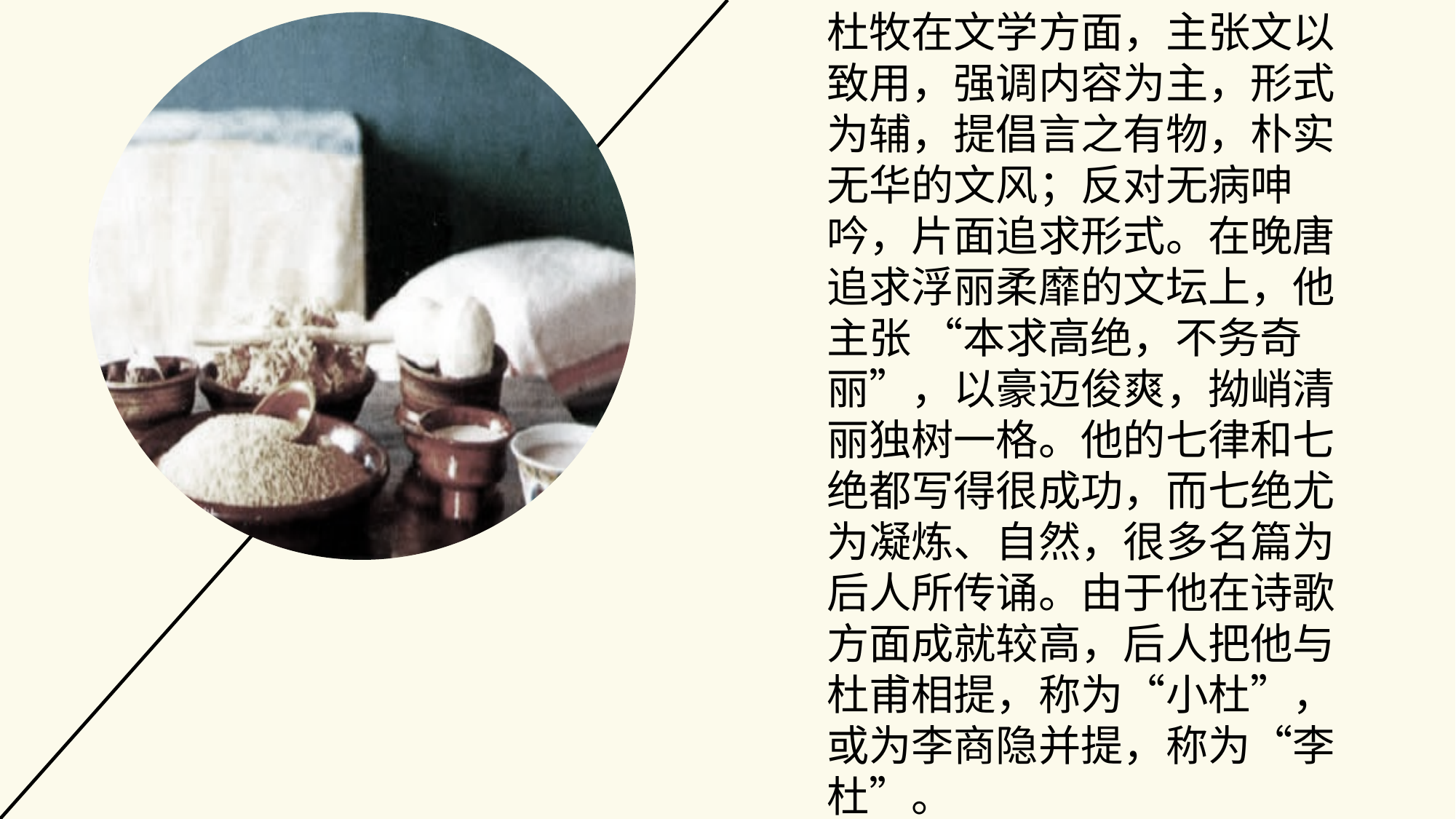

杜牧在文学方面，主张文以致用，强调内容为主，形式为辅，提倡言之有物，朴实无华的文风；反对无病呻吟，片面追求形式。在晚唐追求浮丽柔靡的文坛上，他主张 “本求高绝，不务奇丽”，以豪迈俊爽，拗峭清丽独树一格。他的七律和七绝都写得很成功，而七绝尤为凝炼、自然，很多名篇为后人所传诵。由于他在诗歌方面成就较高，后人把他与杜甫相提，称为“小杜”，或为李商隐并提，称为“李杜”。